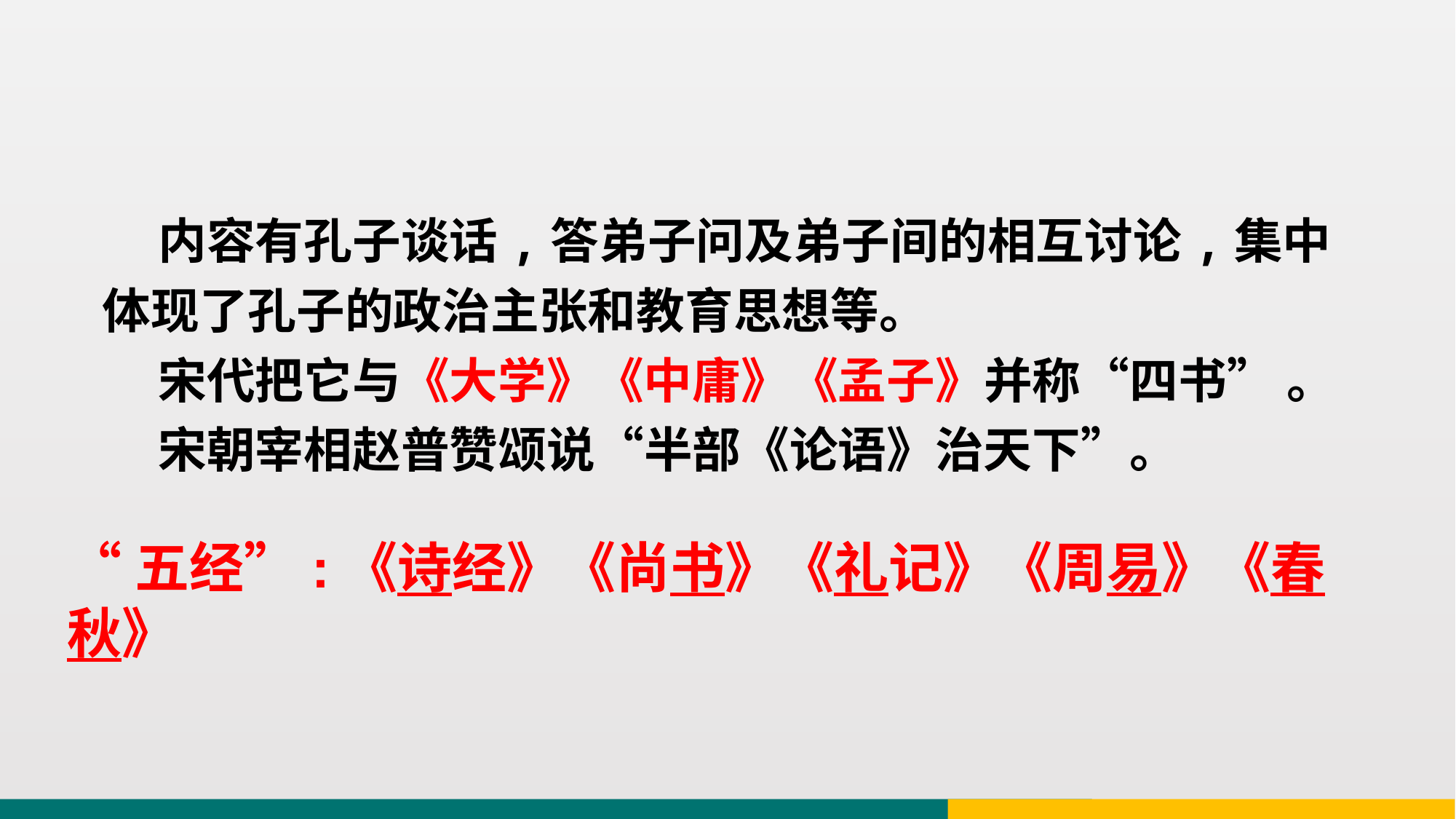

内容有孔子谈话,答弟子问及弟子间的相互讨论,集中体现了孔子的政治主张和教育思想等。
    宋代把它与《大学》《中庸》《孟子》并称“四书” 。
    宋朝宰相赵普赞颂说“半部《论语》治天下”。
“五经”:《诗经》《尚书》《礼记》《周易》《春秋》